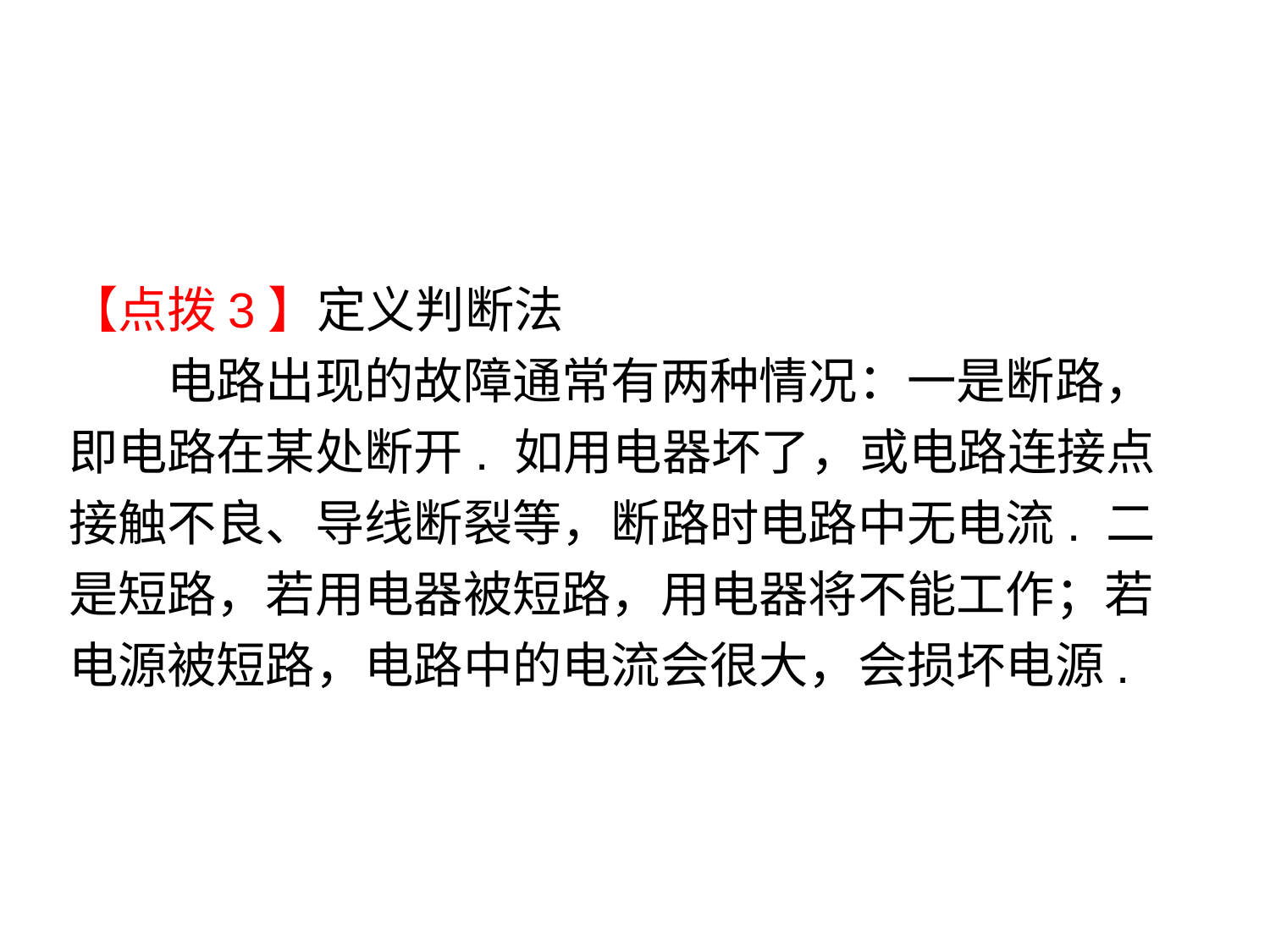

【点拨3】定义判断法
　　电路出现的故障通常有两种情况：一是断路，即电路在某处断开. 如用电器坏了，或电路连接点接触不良、导线断裂等，断路时电路中无电流. 二是短路，若用电器被短路，用电器将不能工作；若电源被短路，电路中的电流会很大，会损坏电源.